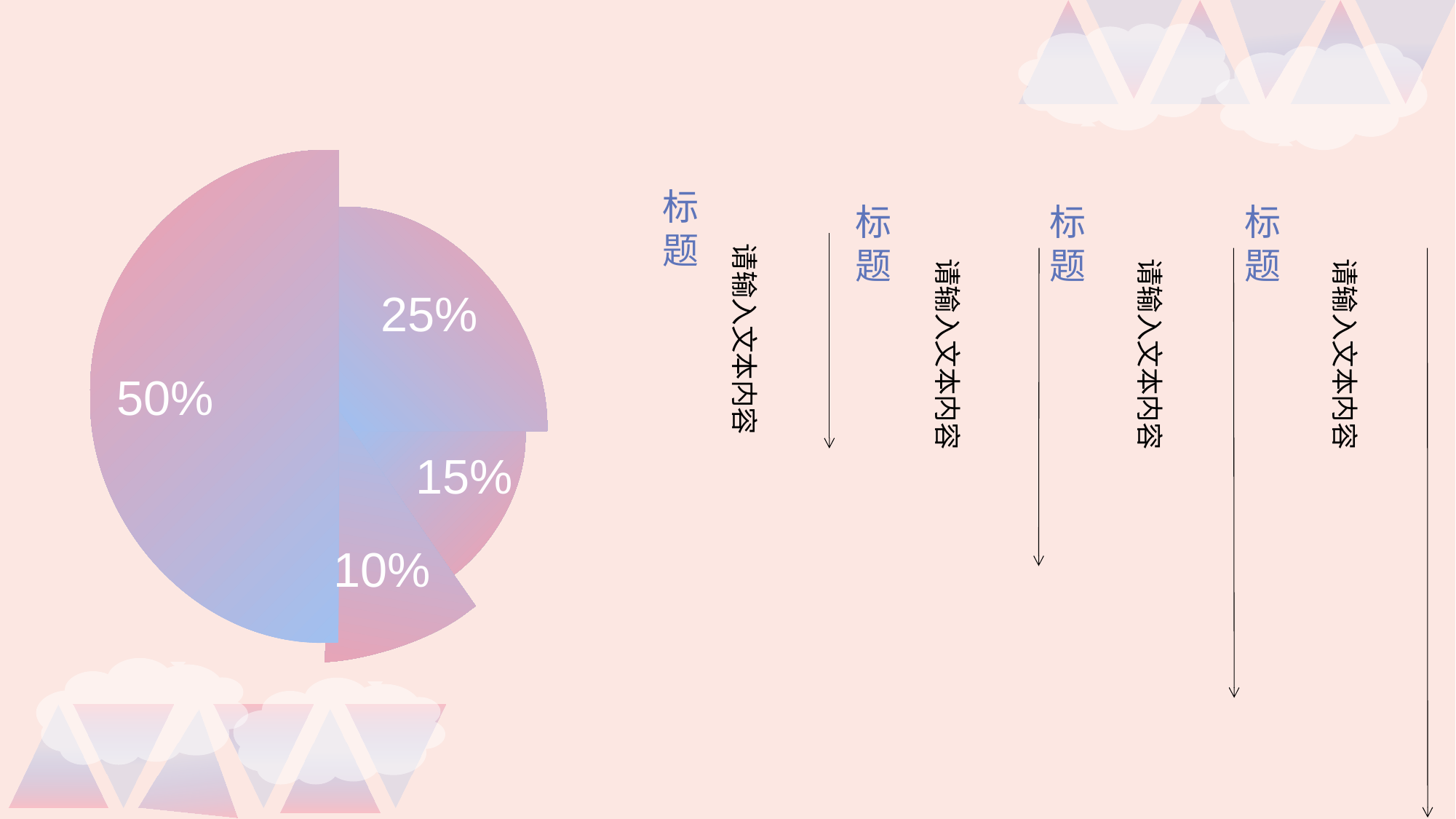

标题
标题
标题
标题

请输入文本内容
请输入文本内容
请输入文本内容
请输入文本内容
25%
50%

15%

10%